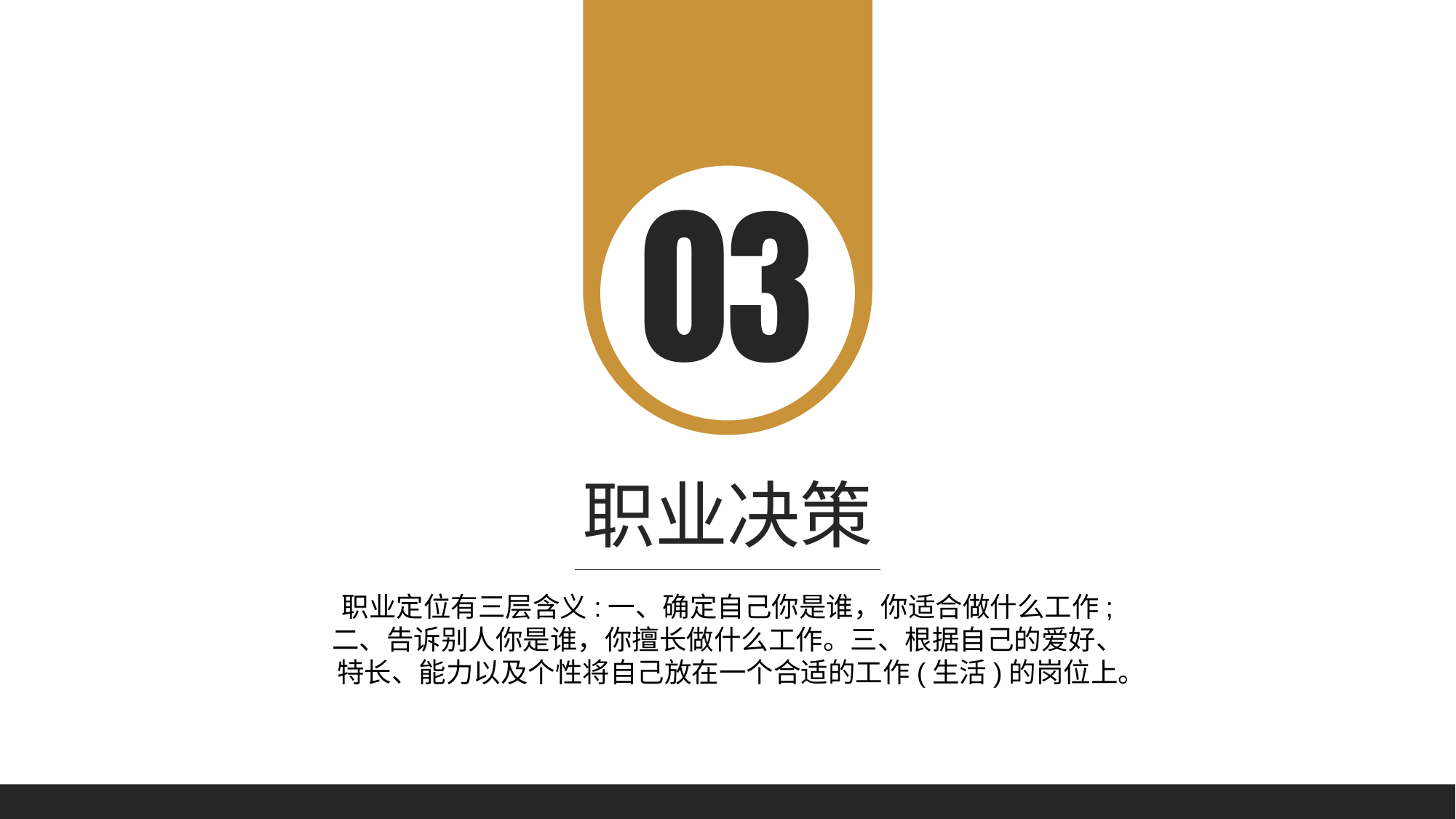

03
职业决策
职业定位有三层含义:一、确定自己你是谁，你适合做什么工作;
二、告诉别人你是谁，你擅长做什么工作。三、根据自己的爱好、特长、能力以及个性将自己放在一个合适的工作(生活)的岗位上。